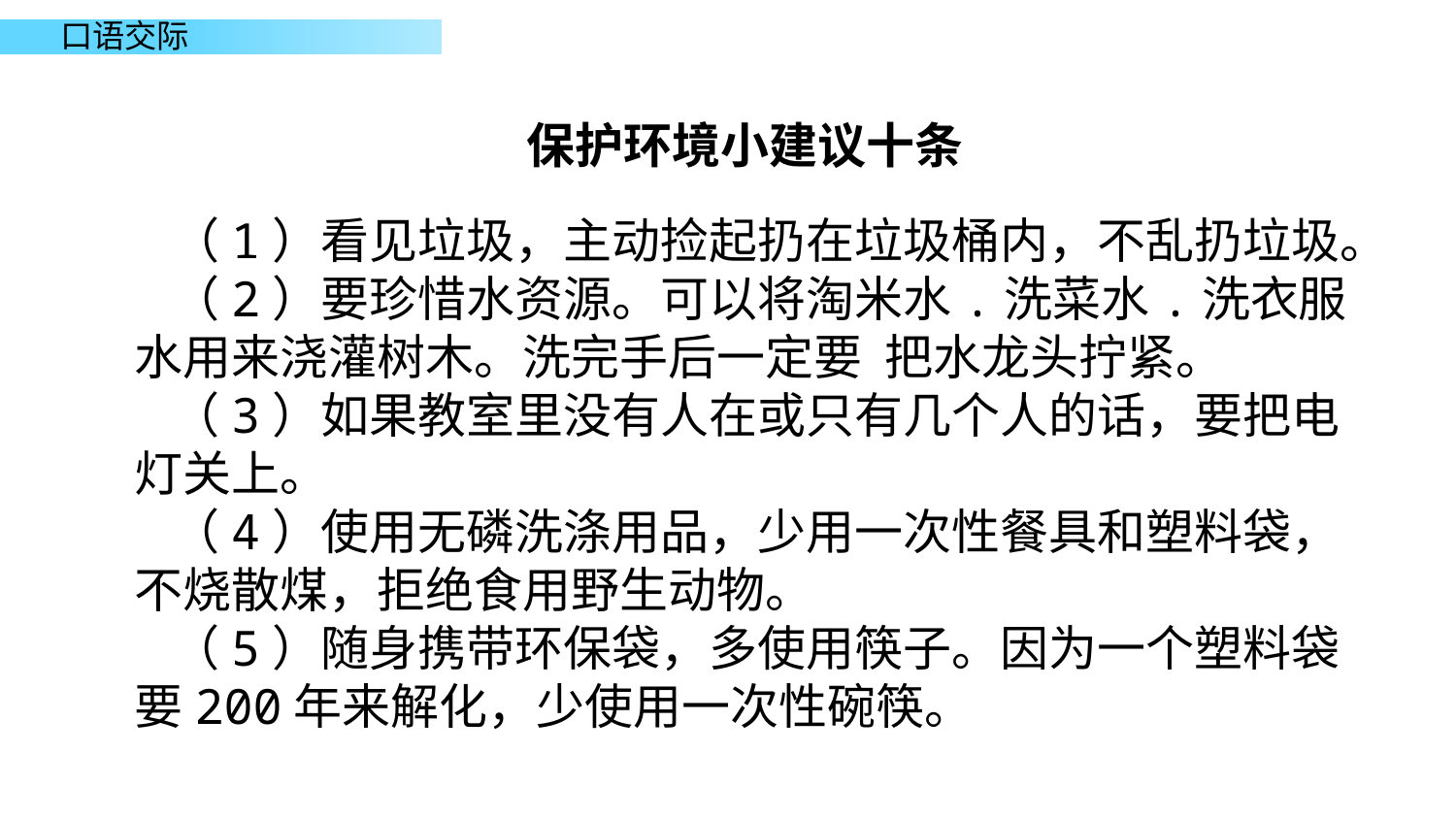

保护环境小建议十条
（1）看见垃圾，主动捡起扔在垃圾桶内，不乱扔垃圾。
（2）要珍惜水资源。可以将淘米水.洗菜水.洗衣服水用来浇灌树木。洗完手后一定要  把水龙头拧紧。
（3）如果教室里没有人在或只有几个人的话，要把电灯关上。
（4）使用无磷洗涤用品，少用一次性餐具和塑料袋，不烧散煤，拒绝食用野生动物。
（5）随身携带环保袋，多使用筷子。因为一个塑料袋要200年来解化，少使用一次性碗筷。